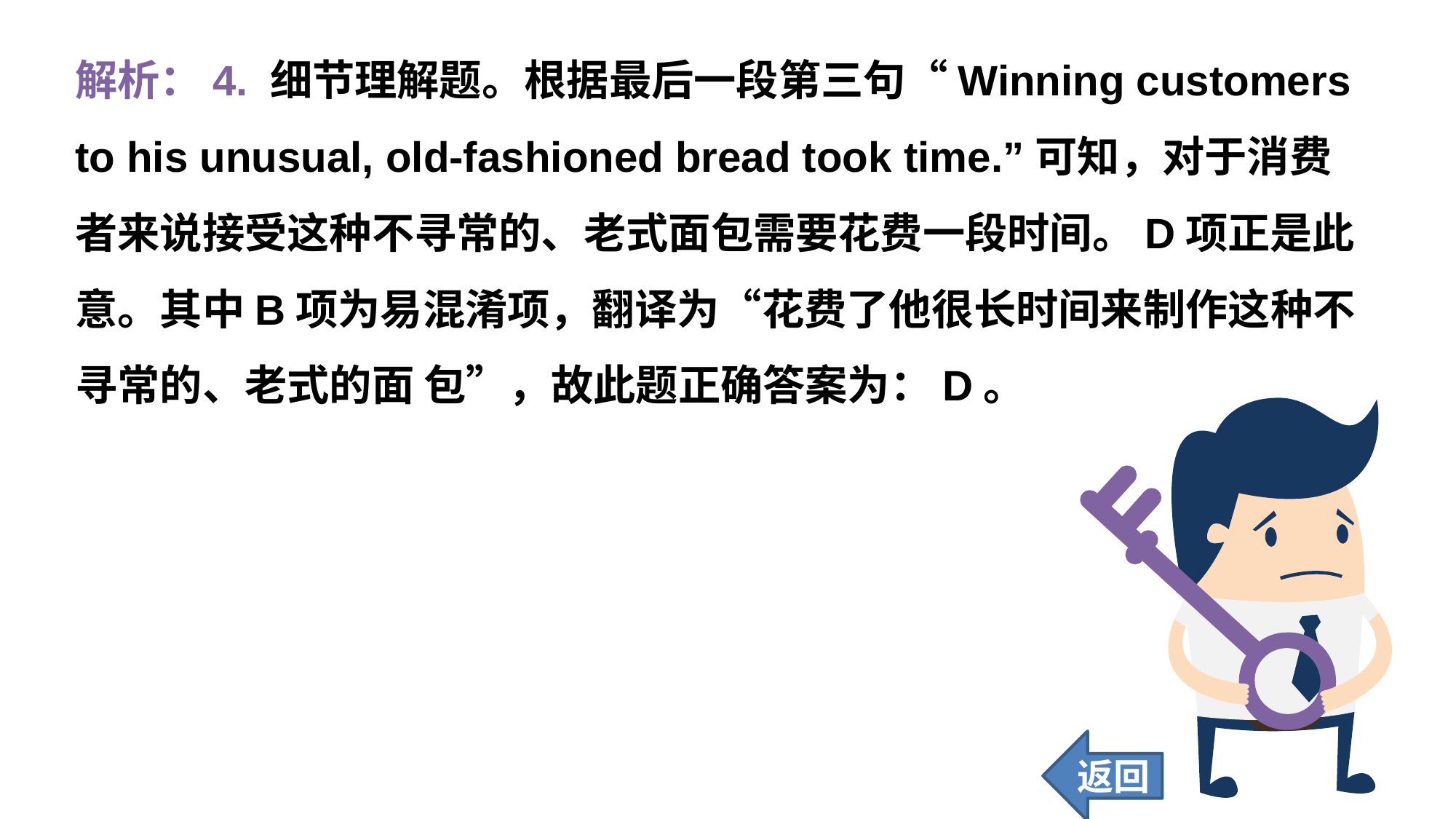

解析：4. 细节理解题。根据最后一段第三句“Winning customers to his unusual, old-fashioned bread took time.”可知，对于消费者来说接受这种不寻常的、老式面包需要花费一段时间。D项正是此意。其中B项为易混淆项，翻译为“花费了他很长时间来制作这种不寻常的、老式的面 包”，故此题正确答案为：D。

返回
94